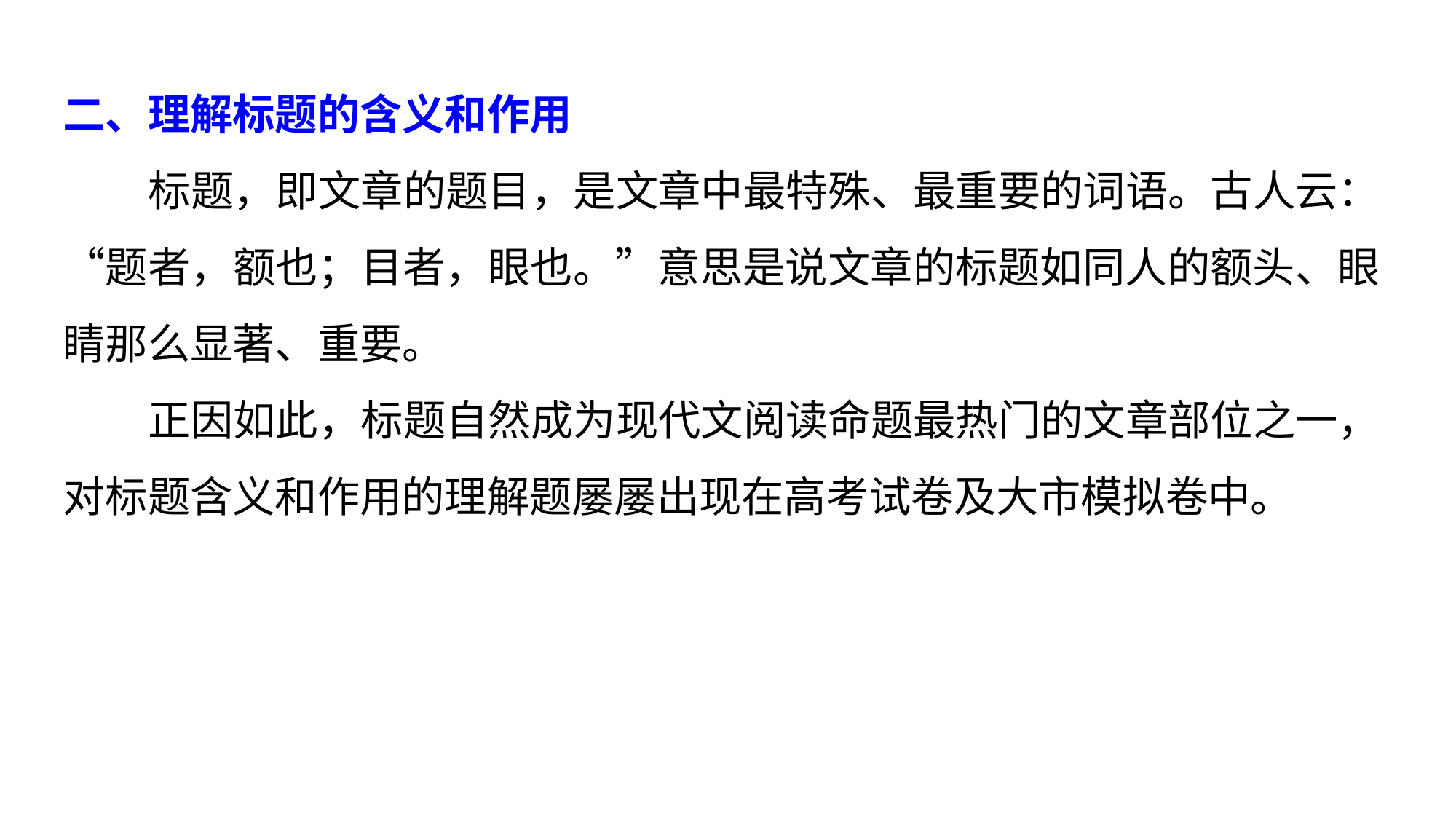

二、理解标题的含义和作用
标题，即文章的题目，是文章中最特殊、最重要的词语。古人云：“题者，额也；目者，眼也。”意思是说文章的标题如同人的额头、眼睛那么显著、重要。
正因如此，标题自然成为现代文阅读命题最热门的文章部位之一，对标题含义和作用的理解题屡屡出现在高考试卷及大市模拟卷中。